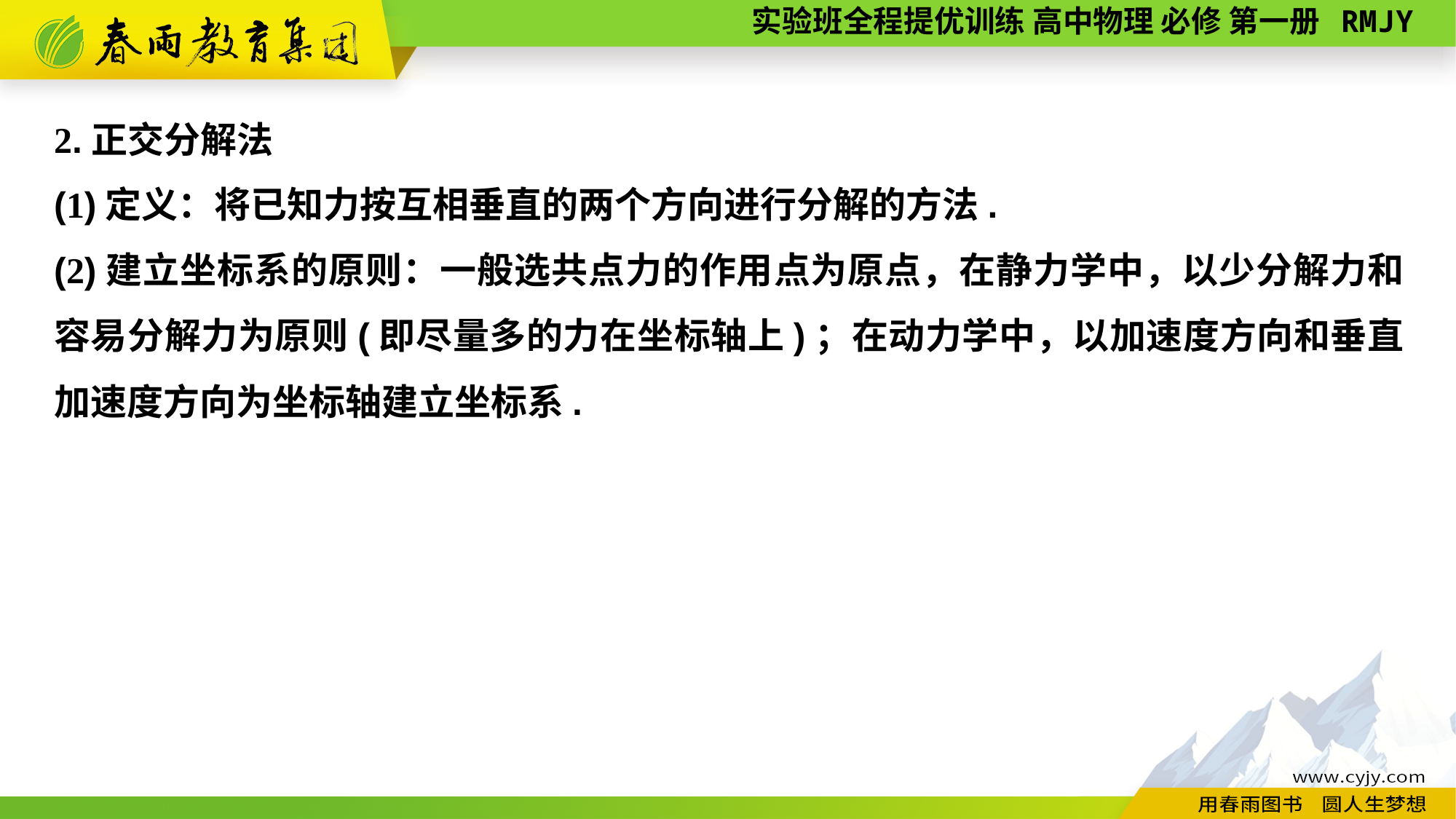

2.正交分解法
(1)定义：将已知力按互相垂直的两个方向进行分解的方法.
(2)建立坐标系的原则：一般选共点力的作用点为原点，在静力学中，以少分解力和容易分解力为原则(即尽量多的力在坐标轴上)；在动力学中，以加速度方向和垂直加速度方向为坐标轴建立坐标系.